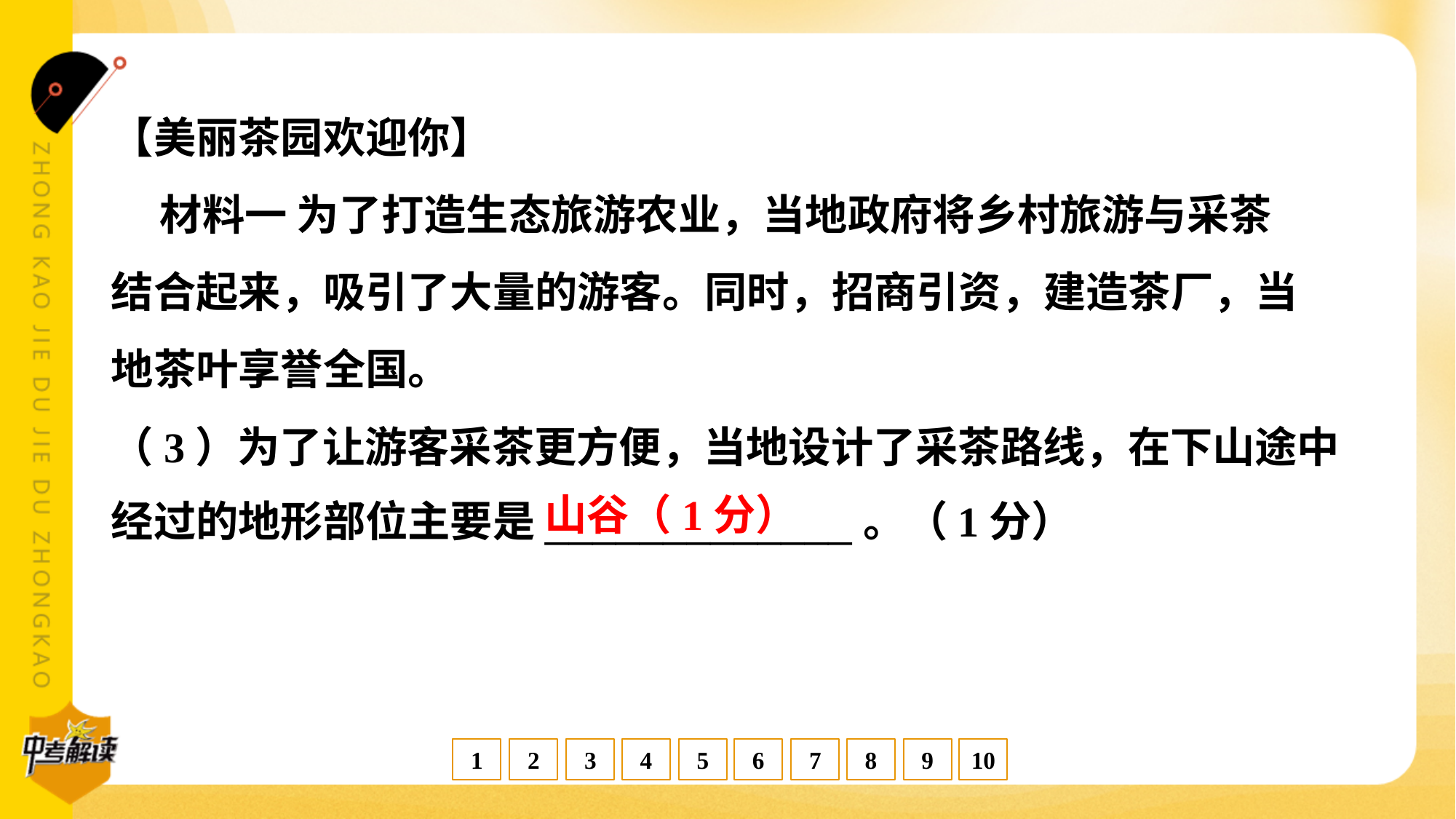

【美丽茶园欢迎你】
    材料一 为了打造生态旅游农业，当地政府将乡村旅游与采茶
结合起来，吸引了大量的游客。同时，招商引资，建造茶厂，当
地茶叶享誉全国。
（3）为了让游客采茶更方便，当地设计了采茶路线，在下山途中
经过的地形部位主要是_____________。（1分）
山谷（1分）